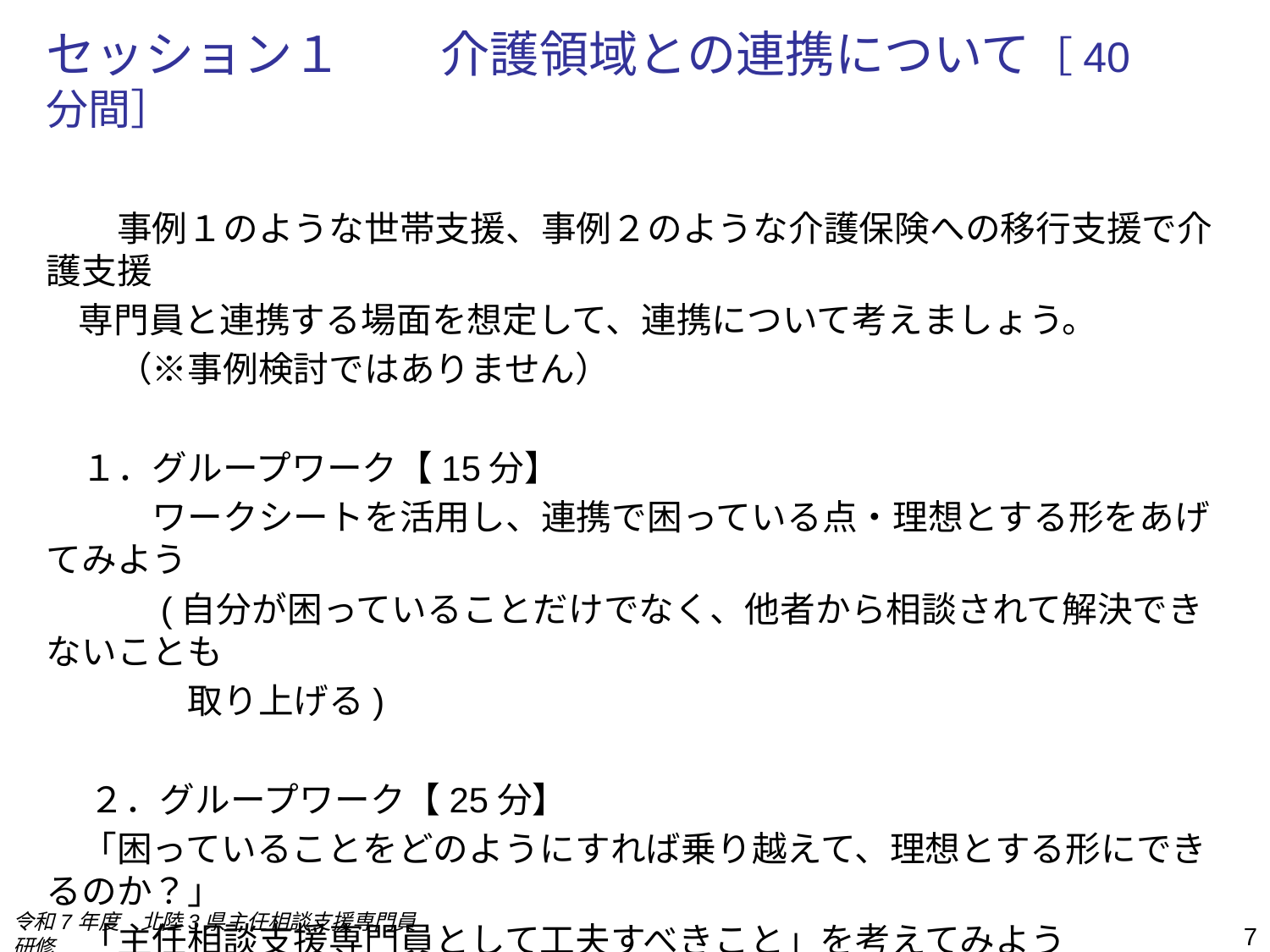

# セッション１　　介護領域との連携について［40分間］

　　事例１のような世帯支援、事例２のような介護保険への移行支援で介護支援
   専門員と連携する場面を想定して、連携について考えましょう。
　　（※事例検討ではありません）

　１．グループワーク【15分】
　　　ワークシートを活用し、連携で困っている点・理想とする形をあげてみよう
　　　(自分が困っていることだけでなく、他者から相談されて解決できないことも
　　　　取り上げる)

　 ２．グループワーク【25分】
　「困っていることをどのようにすれば乗り越えて、理想とする形にできるのか？」
　「主任相談支援専門員として工夫すべきこと」を考えてみよう
令和7年度　北陸3県主任相談支援専門員研修
7